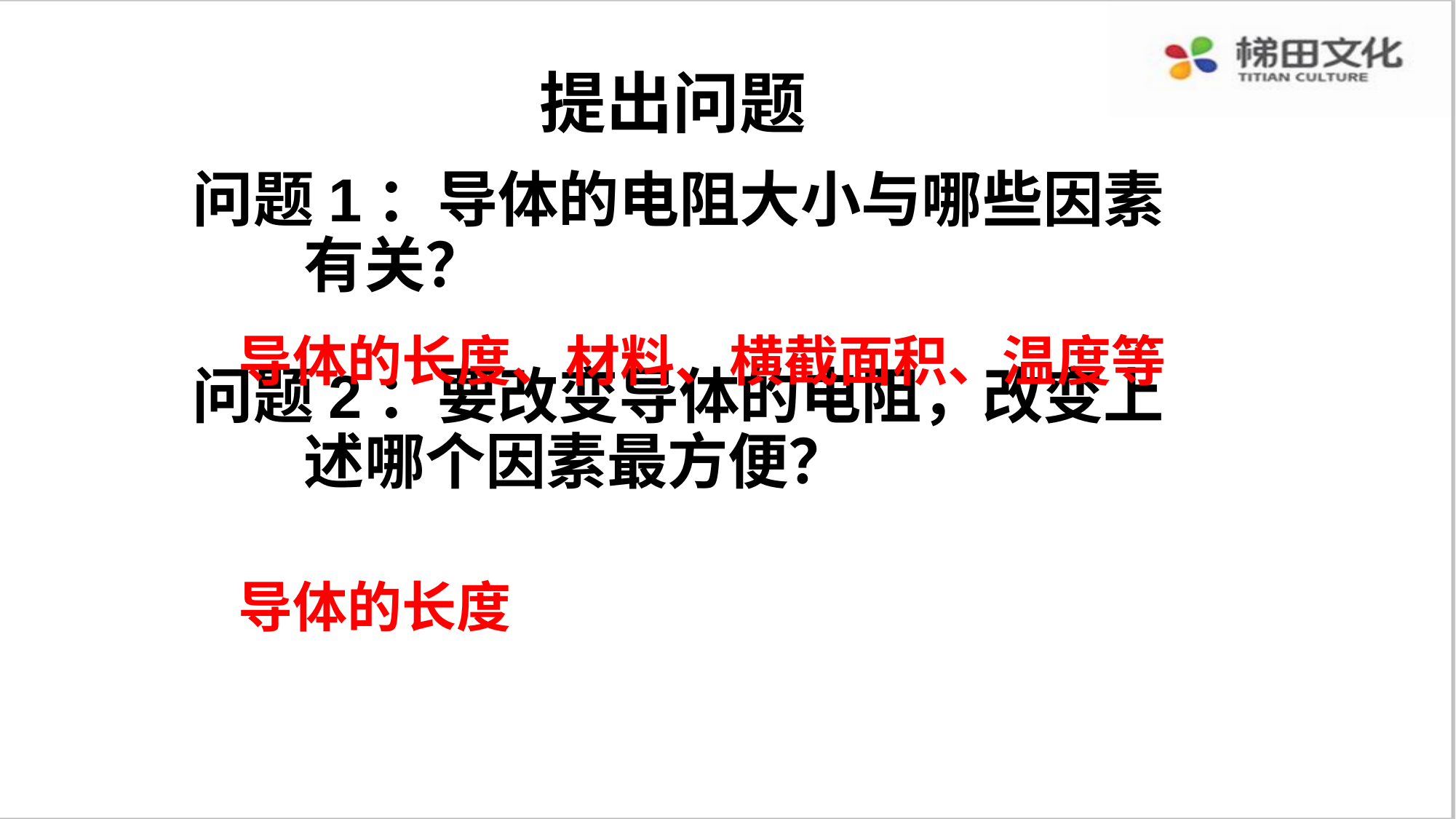

提出问题
问题1：导体的电阻大小与哪些因素
       有关？

问题2：要改变导体的电阻，改变上
       述哪个因素最方便？
导体的长度、材料、横截面积、温度等
导体的长度